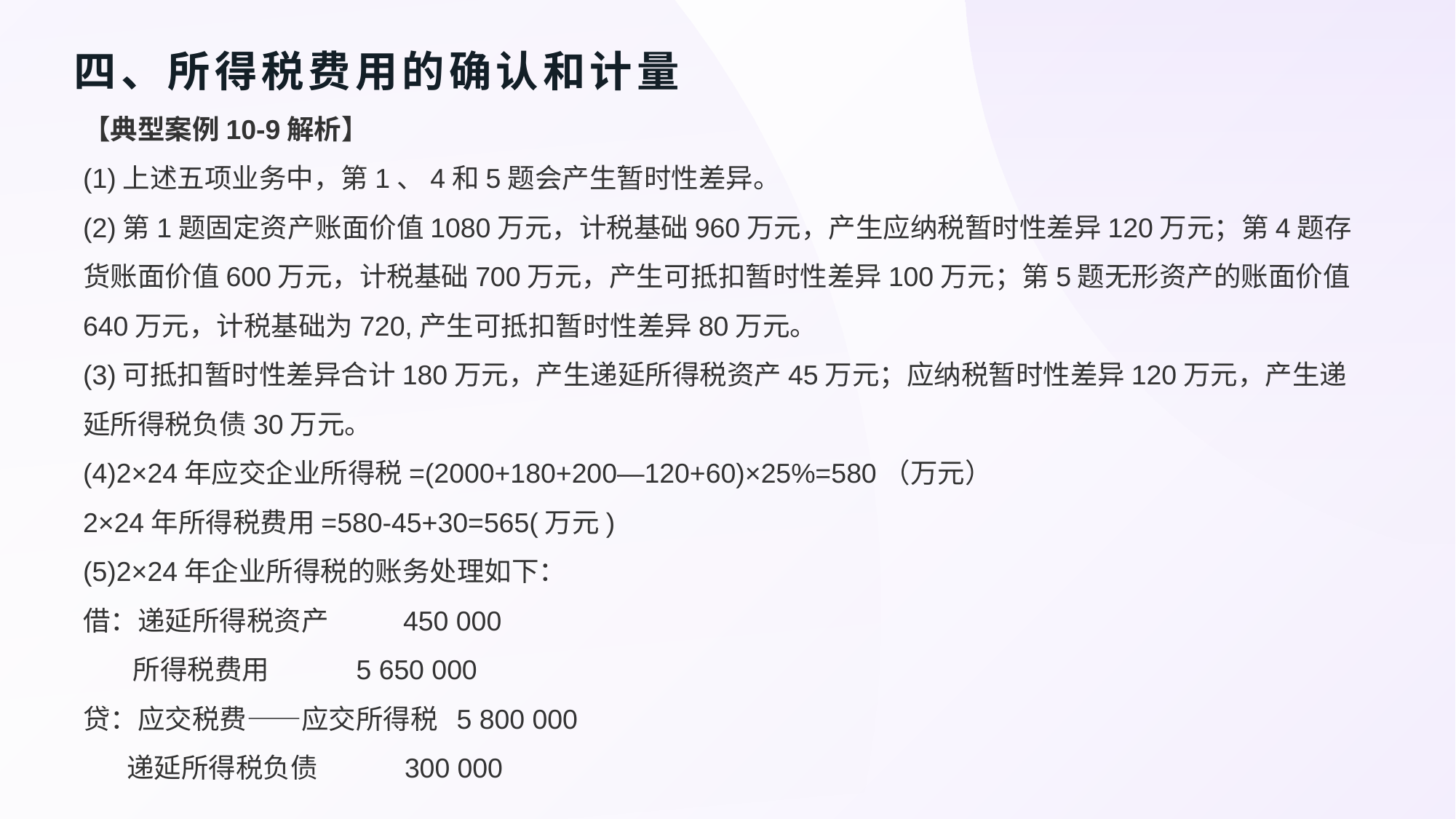

# 四、所得税费用的确认和计量
【典型案例10-9解析】
(1)上述五项业务中，第1、4和5题会产生暂时性差异。
(2)第1题固定资产账面价值1080万元，计税基础960万元，产生应纳税暂时性差异120万元；第4题存货账面价值600万元，计税基础700万元，产生可抵扣暂时性差异100万元；第5题无形资产的账面价值640万元，计税基础为720,产生可抵扣暂时性差异80万元。
(3)可抵扣暂时性差异合计180万元，产生递延所得税资产45万元；应纳税暂时性差异120万元，产生递延所得税负债30万元。
(4)2×24年应交企业所得税=(2000+180+200—120+60)×25%=580（万元）
2×24年所得税费用=580-45+30=565(万元)
(5)2×24年企业所得税的账务处理如下：
借：递延所得税资产           450 000
       所得税费用             5 650 000
贷：应交税费——应交所得税  5 800 000
      递延所得税负债             300 000